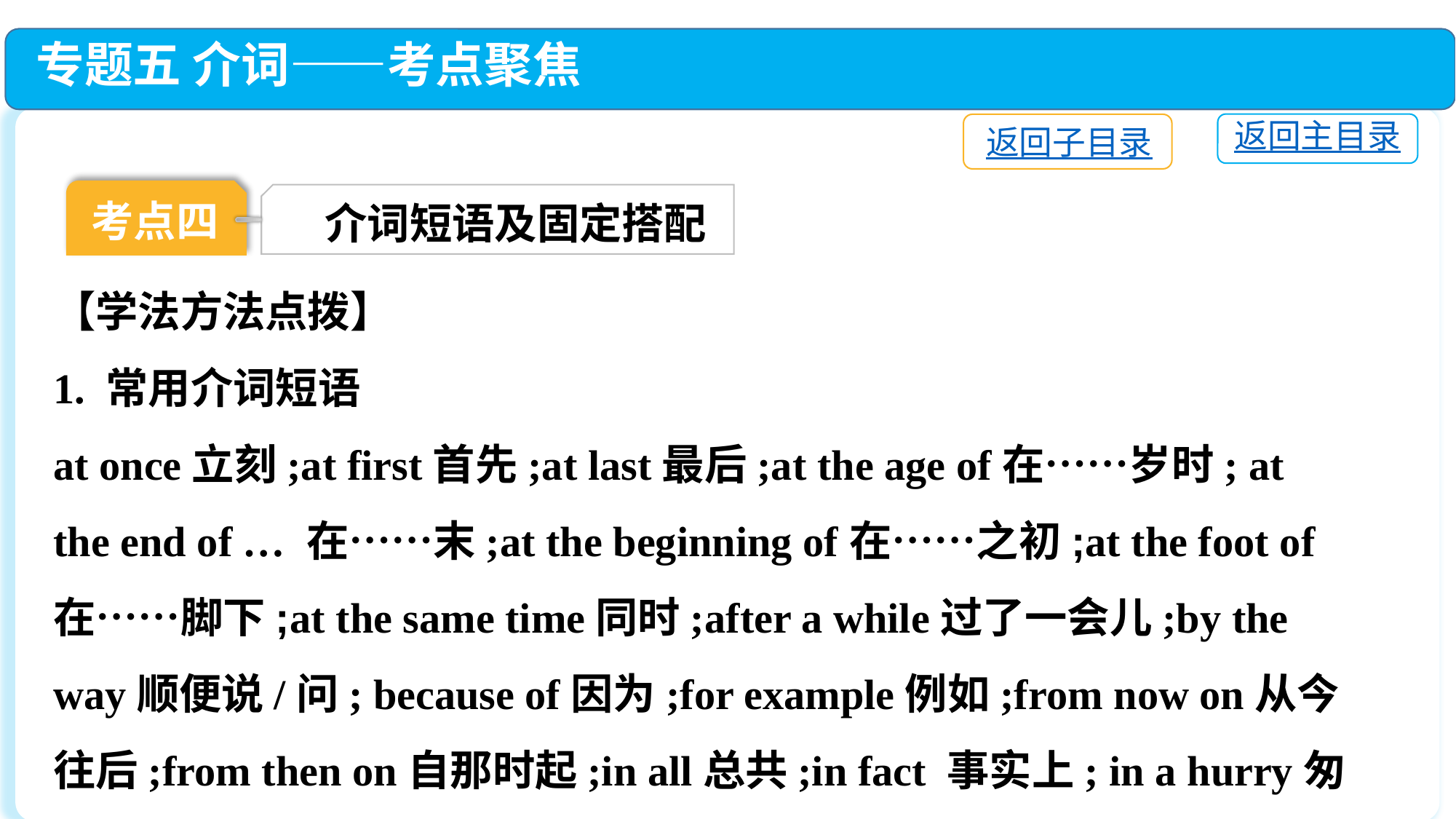

专题五 介词——考点聚焦

返回主目录

返回子目录
考点四
介词短语及固定搭配

【学法方法点拨】
1. 常用介词短语
at once立刻;at first首先;at last最后;at the age of在……岁时; at the end of … 在……末;at the beginning of在……之初;at the foot of在……脚下;at the same time同时;after a while过了一会儿;by the way顺便说/问; because of因为;for example例如;from now on从今往后;from then on自那时起;in all总共;in fact 事实上; in a hurry匆忙地;in time及时;